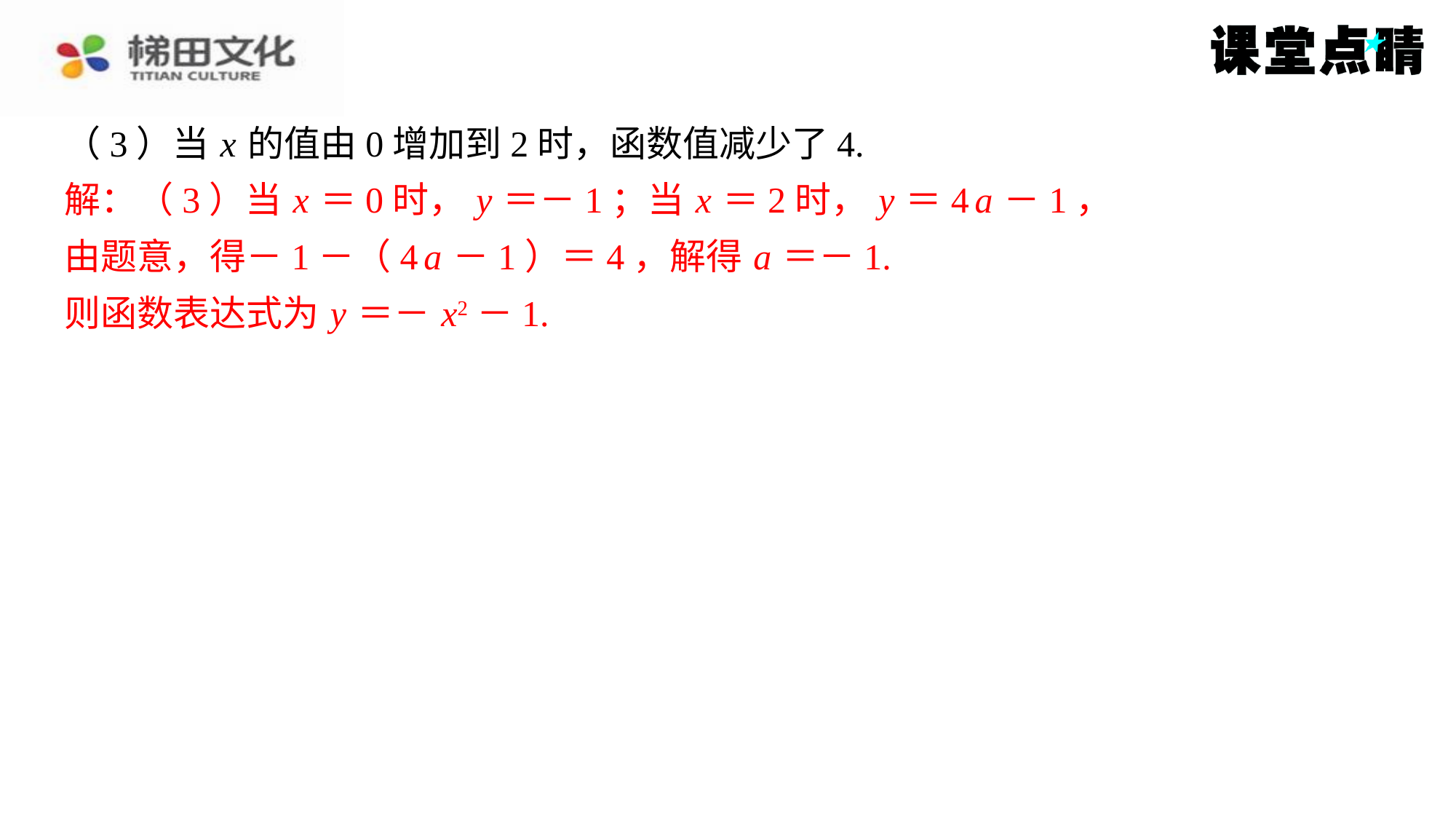

（3）当 x 的值由0增加到2时，函数值减少了4.
解：（3）当 x ＝0时， y ＝－1；当 x ＝2时， y ＝4 a －1，
由题意，得－1－（4 a －1）＝4，解得 a ＝－1.
则函数表达式为 y ＝－ x2－1.
解：（3）当 x ＝0时， y ＝－1；当 x ＝2时， y ＝4 a －1，
由题意，得－1－（4 a －1）＝4，解得 a ＝－1.
则函数表达式为 y ＝－ x2－1.